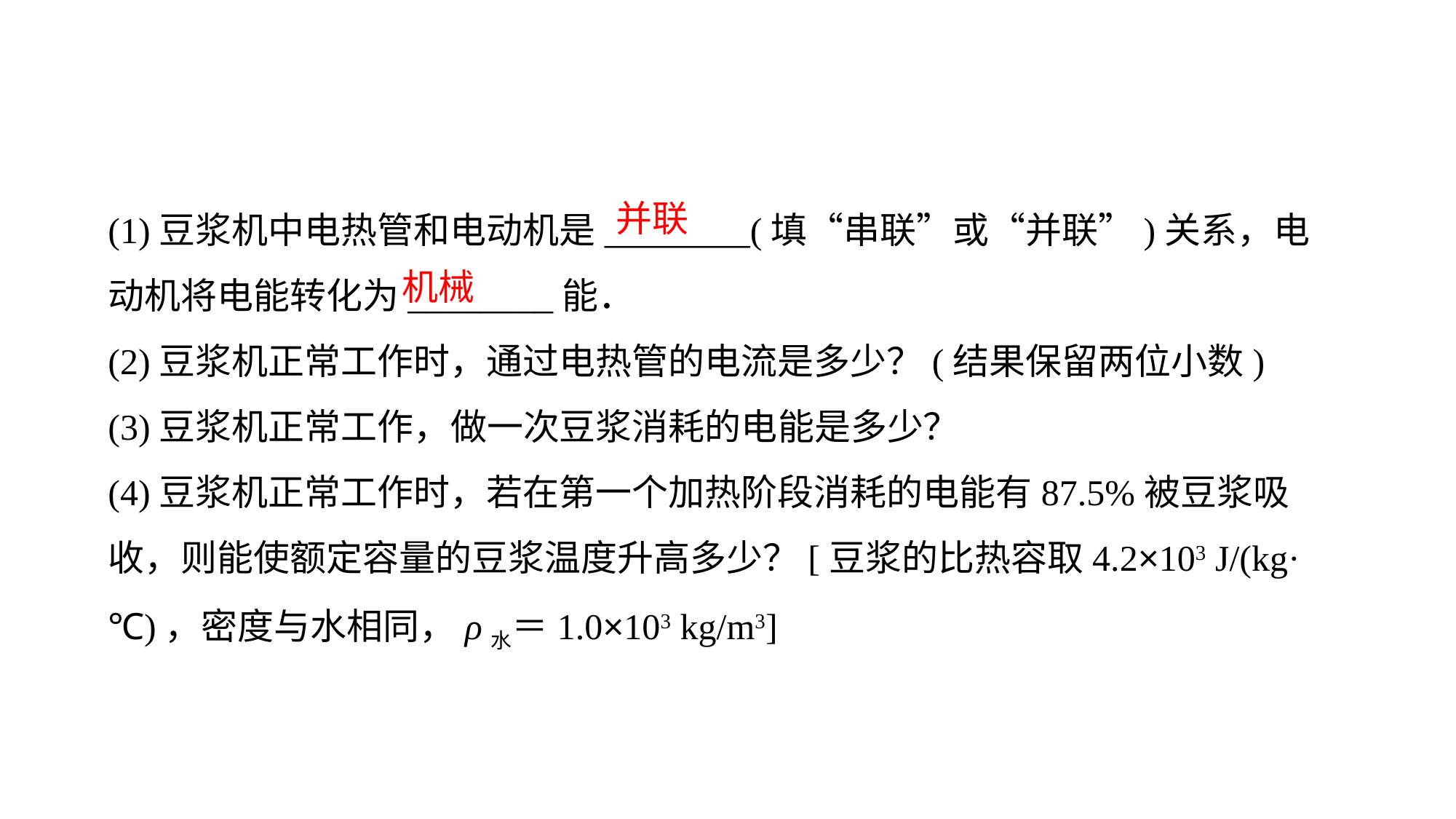

(1)豆浆机中电热管和电动机是________(填“串联”或“并联”)关系，电动机将电能转化为________能．
(2)豆浆机正常工作时，通过电热管的电流是多少？(结果保留两位小数)(3)豆浆机正常工作，做一次豆浆消耗的电能是多少？(4)豆浆机正常工作时，若在第一个加热阶段消耗的电能有87.5%被豆浆吸收，则能使额定容量的豆浆温度升高多少？[豆浆的比热容取4.2×103 J/(kg·℃)，密度与水相同，ρ水＝1.0×103 kg/m3]
并联
机械